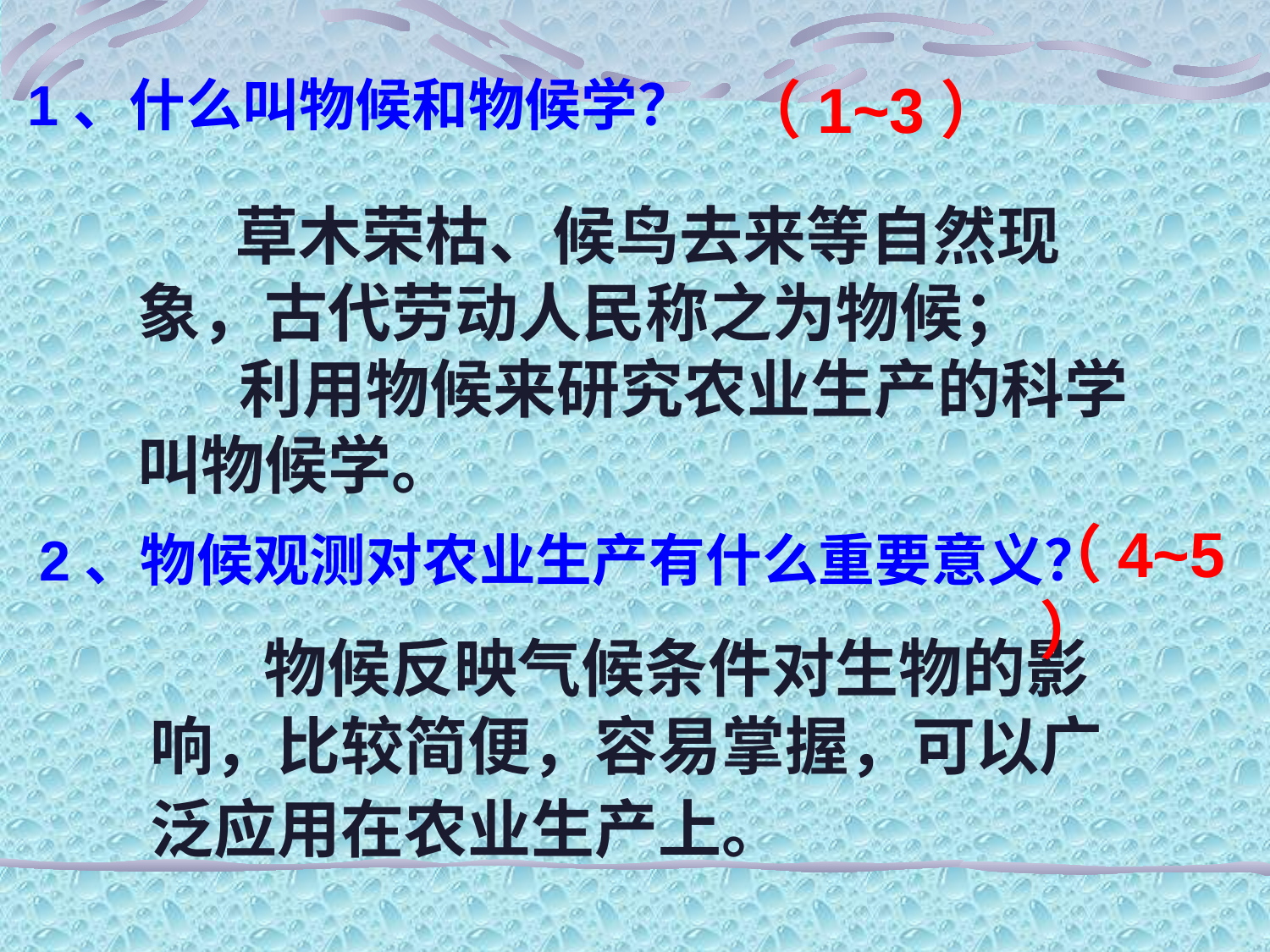

1、什么叫物候和物候学？
（1~3）

     草木荣枯、候鸟去来等自然现
象，古代劳动人民称之为物候；
      利用物候来研究农业生产的科学
叫物候学。
（4~5）
2、物候观测对农业生产有什么重要意义？
      物候反映气候条件对生物的影响，比较简便，容易掌握，可以广泛应用在农业生产上。